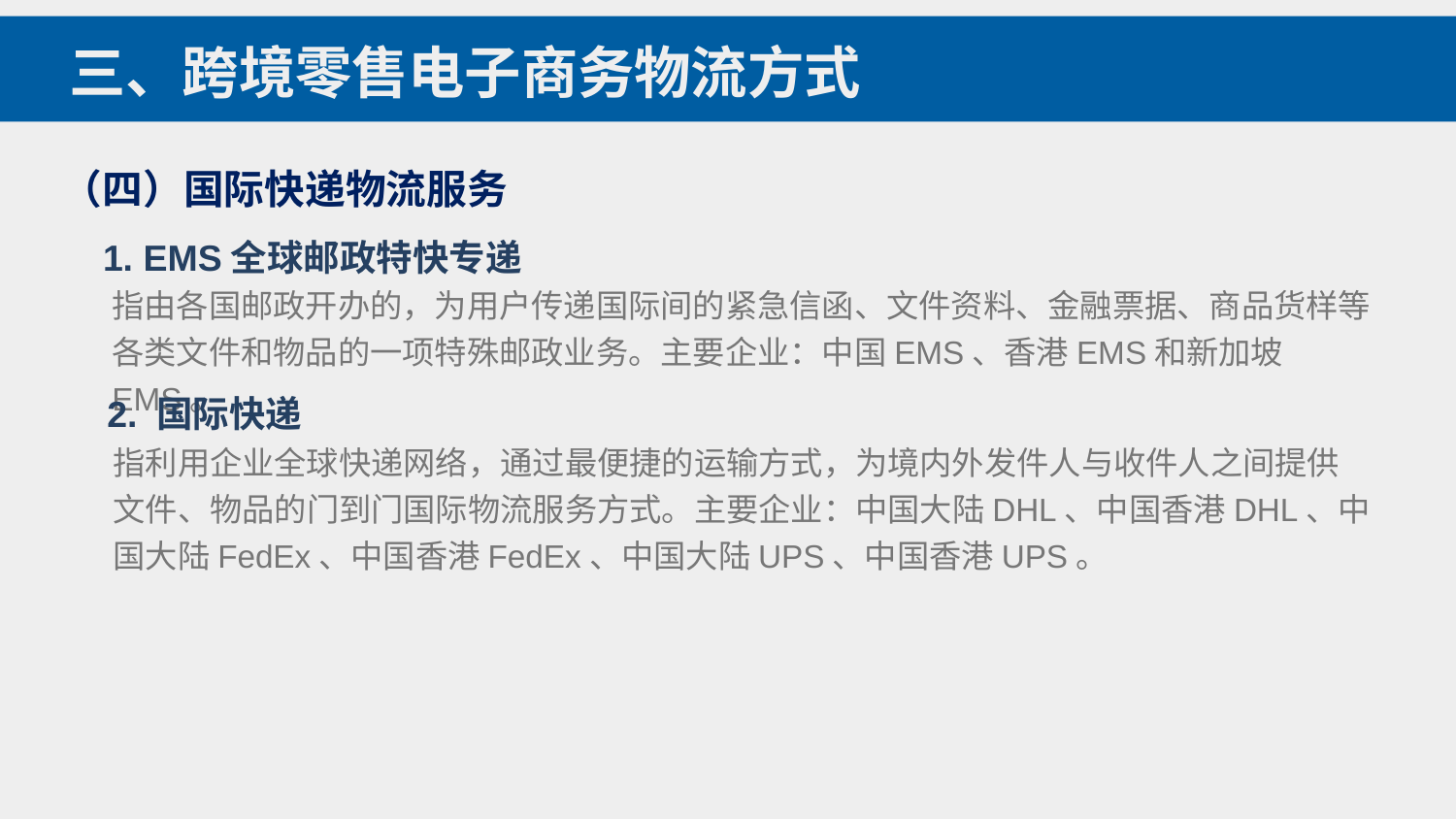

三、跨境零售电子商务物流方式
（四）国际快递物流服务
1. EMS全球邮政特快专递
指由各国邮政开办的，为用户传递国际间的紧急信函、文件资料、金融票据、商品货样等各类文件和物品的一项特殊邮政业务。主要企业：中国EMS、香港EMS和新加坡EMS。

2. 国际快递
指利用企业全球快递网络，通过最便捷的运输方式，为境内外发件人与收件人之间提供文件、物品的门到门国际物流服务方式。主要企业：中国大陆DHL、中国香港DHL、中国大陆FedEx、中国香港FedEx、中国大陆UPS、中国香港UPS。